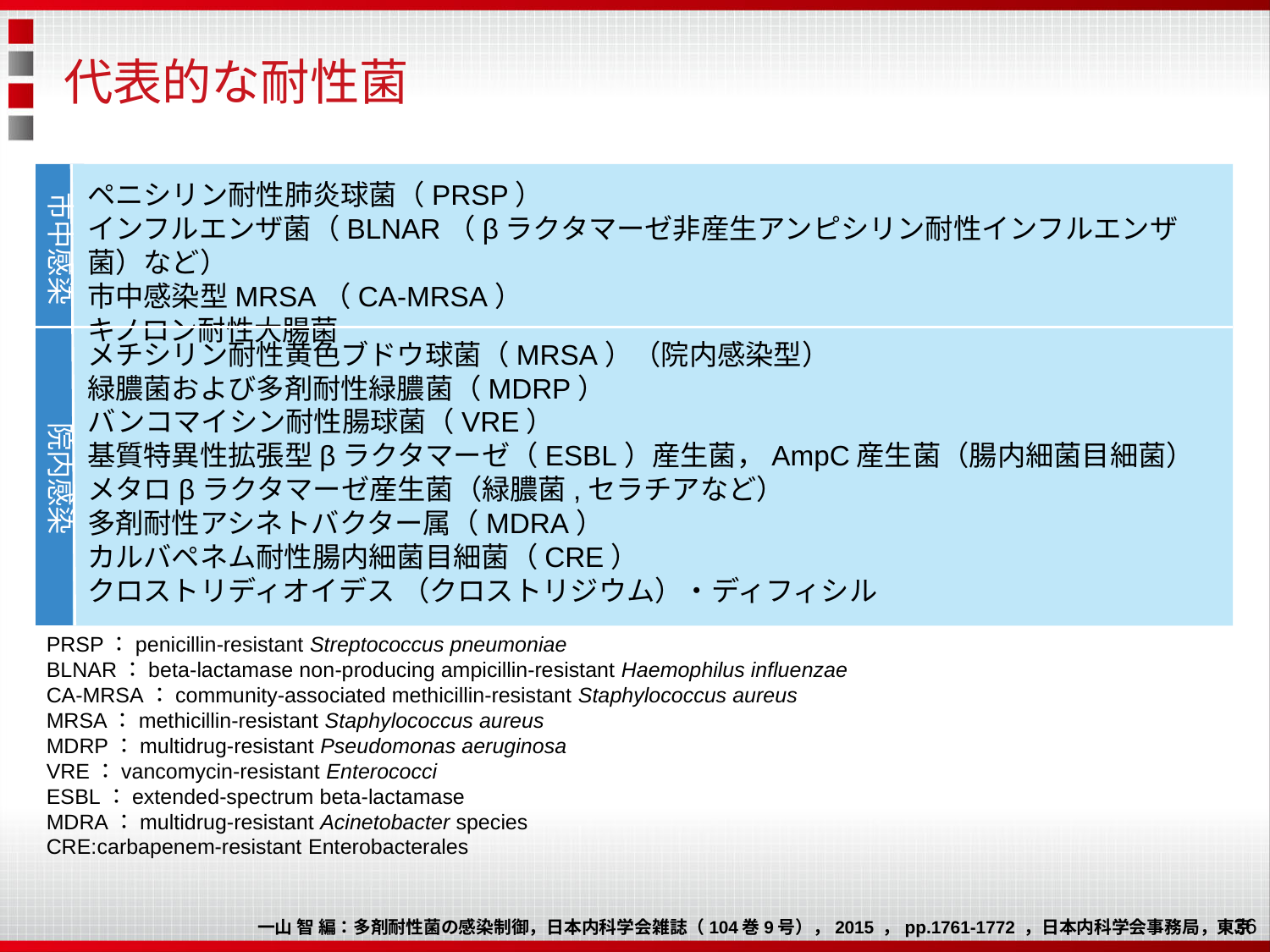

# 代表的な耐性菌

ペニシリン耐性肺炎球菌（PRSP）
インフルエンザ菌（BLNAR（βラクタマーゼ非産生アンピシリン耐性インフルエンザ菌）など）
市中感染型MRSA（CA-MRSA）
キノロン耐性大腸菌
市中感染

メチシリン耐性黄色ブドウ球菌（MRSA）（院内感染型）
緑膿菌および多剤耐性緑膿菌（MDRP）
バンコマイシン耐性腸球菌（VRE）
基質特異性拡張型βラクタマーゼ（ESBL）産生菌，AmpC産生菌（腸内細菌目細菌）
メタロβラクタマーゼ産生菌（緑膿菌,セラチアなど）
多剤耐性アシネトバクター属（MDRA）
カルバペネム耐性腸内細菌目細菌（CRE）
クロストリディオイデス （クロストリジウム）・ディフィシル
院内感染
PRSP：penicillin-resistant Streptococcus pneumoniae
BLNAR：beta-lactamase non-producing ampicillin-resistant Haemophilus influenzae
CA-MRSA：community-associated methicillin‐resistant Staphylococcus aureus
MRSA：methicillin‐resistant Staphylococcus aureus
MDRP：multidrug-resistant Pseudomonas aeruginosa
VRE：vancomycin-resistant Enterococci
ESBL：extended-spectrum beta-lactamase
MDRA：multidrug-resistant Acinetobacter species
CRE:carbapenem-resistant Enterobacterales
36
一山 智 編：多剤耐性菌の感染制御，日本内科学会雑誌（104巻9号），2015 ，pp.1761-1772 ，日本内科学会事務局，東京